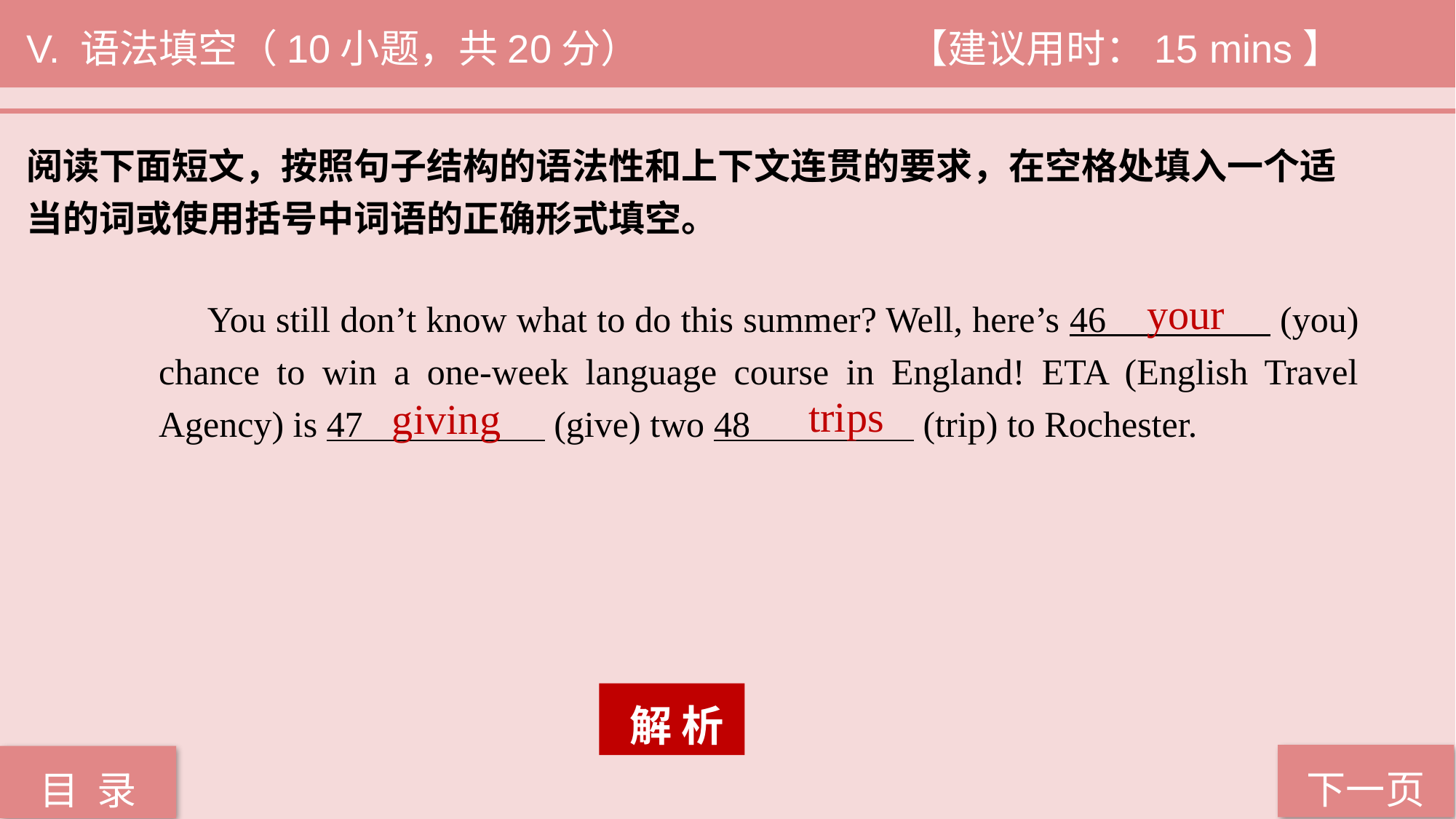

V. 语法填空（10小题，共20分） 			 【建议用时：15 mins】
阅读下面短文，按照句子结构的语法性和上下文连贯的要求，在空格处填入一个适
当的词或使用括号中词语的正确形式填空。
     You still don’t know what to do this summer? Well, here’s 46                  (you) chance to win a one-week language course in England! ETA (English Travel Agency) is 47                     (give) two 48                   (trip) to Rochester.
 your
trips
giving
 解 析